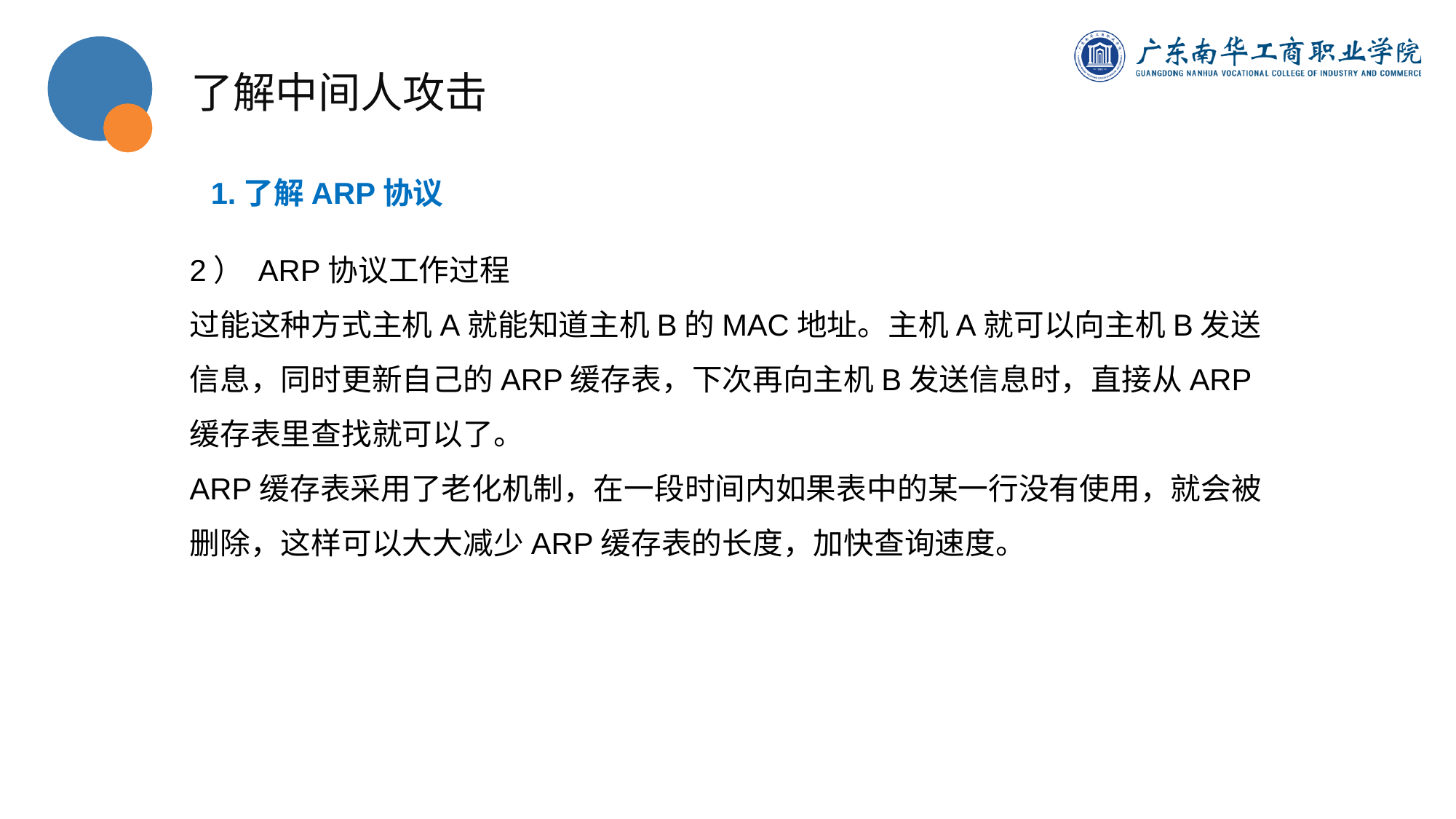

了解中间人攻击

1.了解ARP协议
2） ARP协议工作过程
过能这种方式主机A就能知道主机B的MAC地址。主机A就可以向主机B发送信息，同时更新自己的ARP缓存表，下次再向主机B发送信息时，直接从ARP缓存表里查找就可以了。
ARP缓存表采用了老化机制，在一段时间内如果表中的某一行没有使用，就会被删除，这样可以大大减少ARP缓存表的长度，加快查询速度。